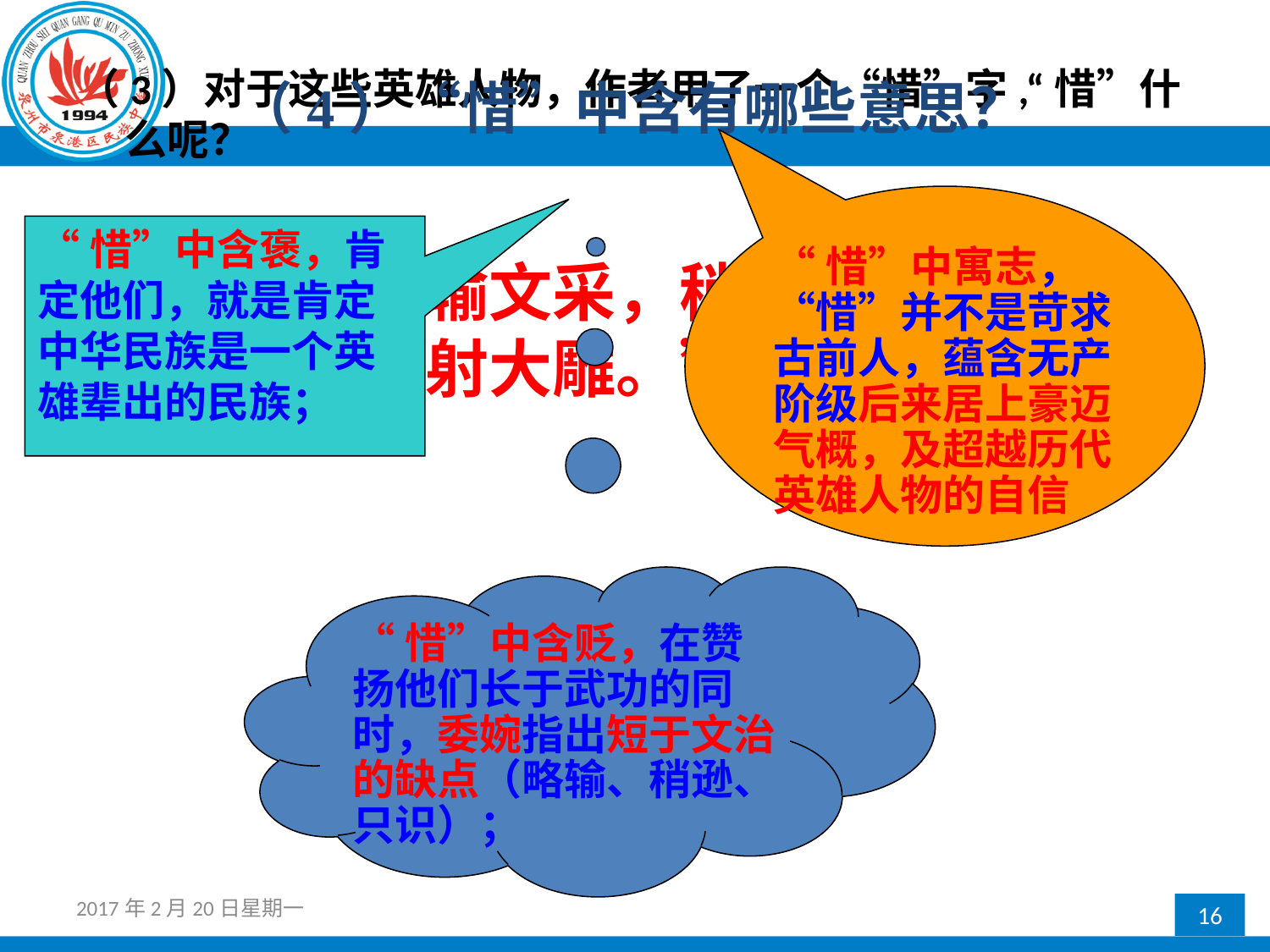

（3）对于这些英雄人物，作者用了一个“惜”字,“惜”什么呢？
（4）“惜”中含有哪些意思？
“惜”中寓志，“惜”并不是苛求古前人，蕴含无产阶级后来居上豪迈气概，及超越历代英雄人物的自信

“惜”中含褒，肯定他们，就是肯定中华民族是一个英雄辈出的民族；
明确：“略输文采，稍逊风骚”。“只识弯弓射大雕。”
“惜”中含贬，在赞扬他们长于武功的同时，委婉指出短于文治的缺点（略输、稍逊、只识）；

2017年2月20日星期一